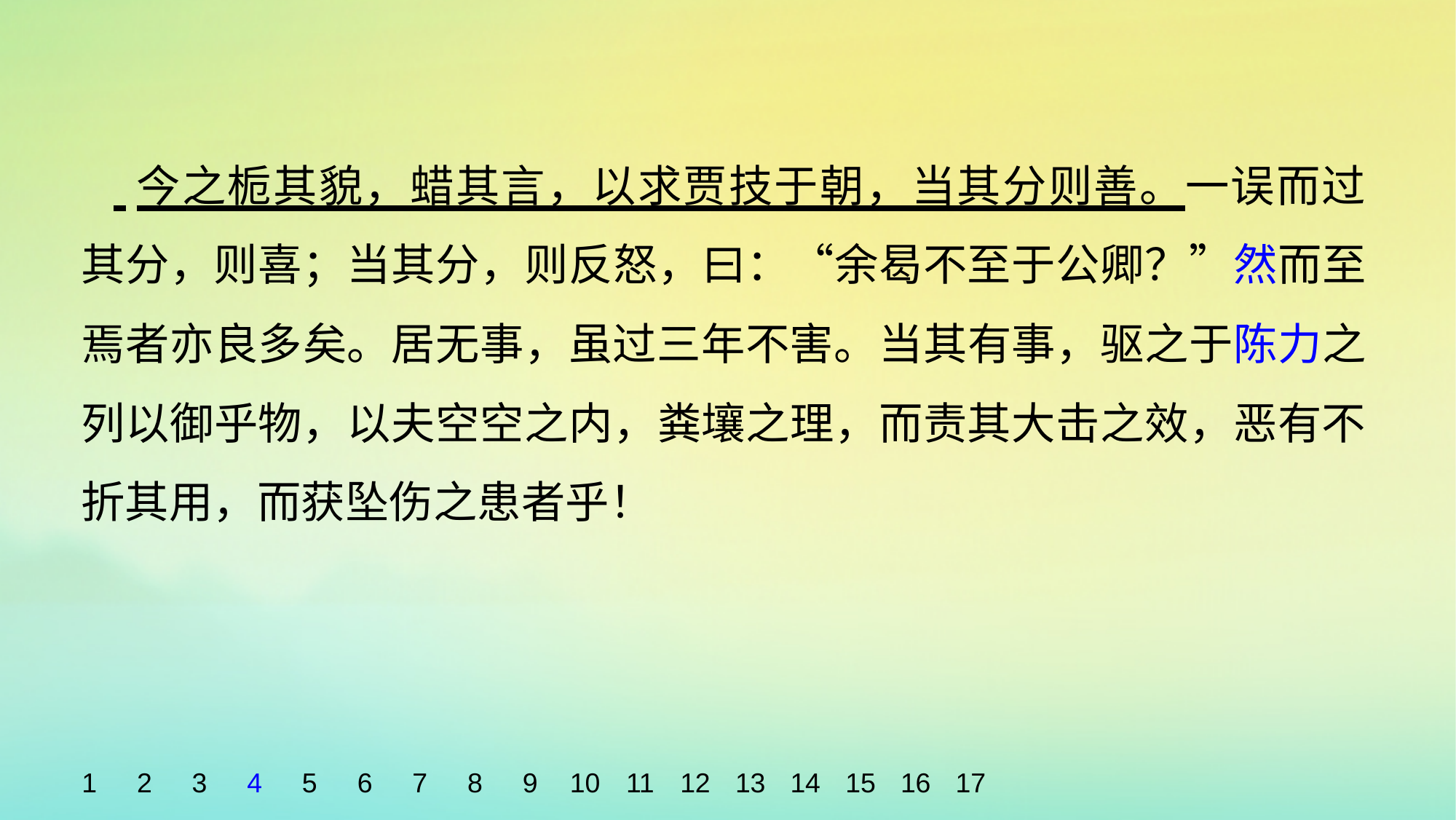

今之栀其貌，蜡其言，以求贾技于朝，当其分则善。一误而过其分，则喜；当其分，则反怒，曰：“余曷不至于公卿？”然而至焉者亦良多矣。居无事，虽过三年不害。当其有事，驱之于陈力之列以御乎物，以夫空空之内，粪壤之理，而责其大击之效，恶有不折其用，而获坠伤之患者乎！
1
2
3
4
5
6
7
8
9
10
11
12
13
14
15
16
17